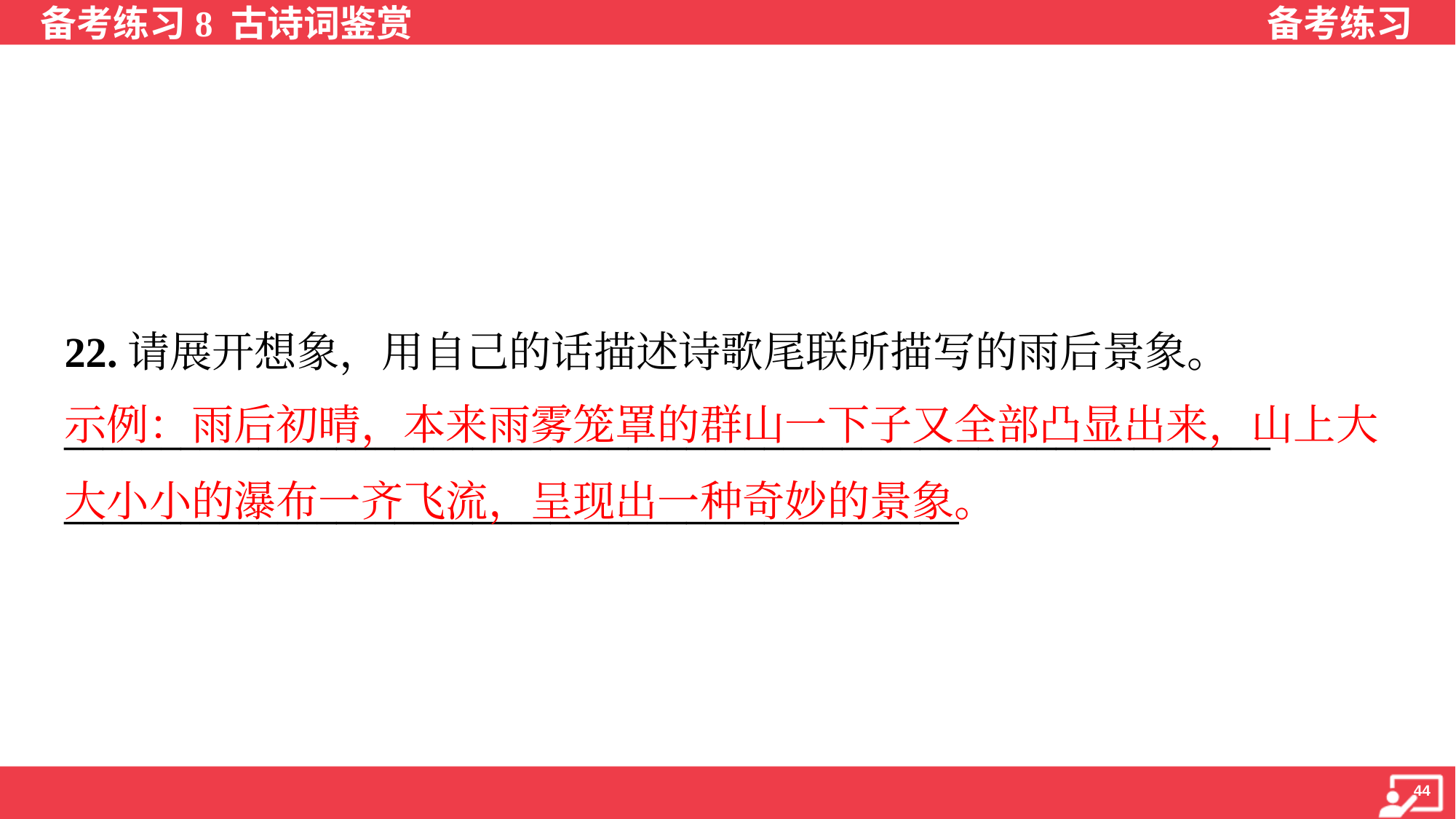

22.请展开想象，用自己的话描述诗歌尾联所描写的雨后景象。
______________________________________________________________
______________________________________________
示例：雨后初晴，本来雨雾笼罩的群山一下子又全部凸显出来，山上大大小小的瀑布一齐飞流，呈现出一种奇妙的景象。